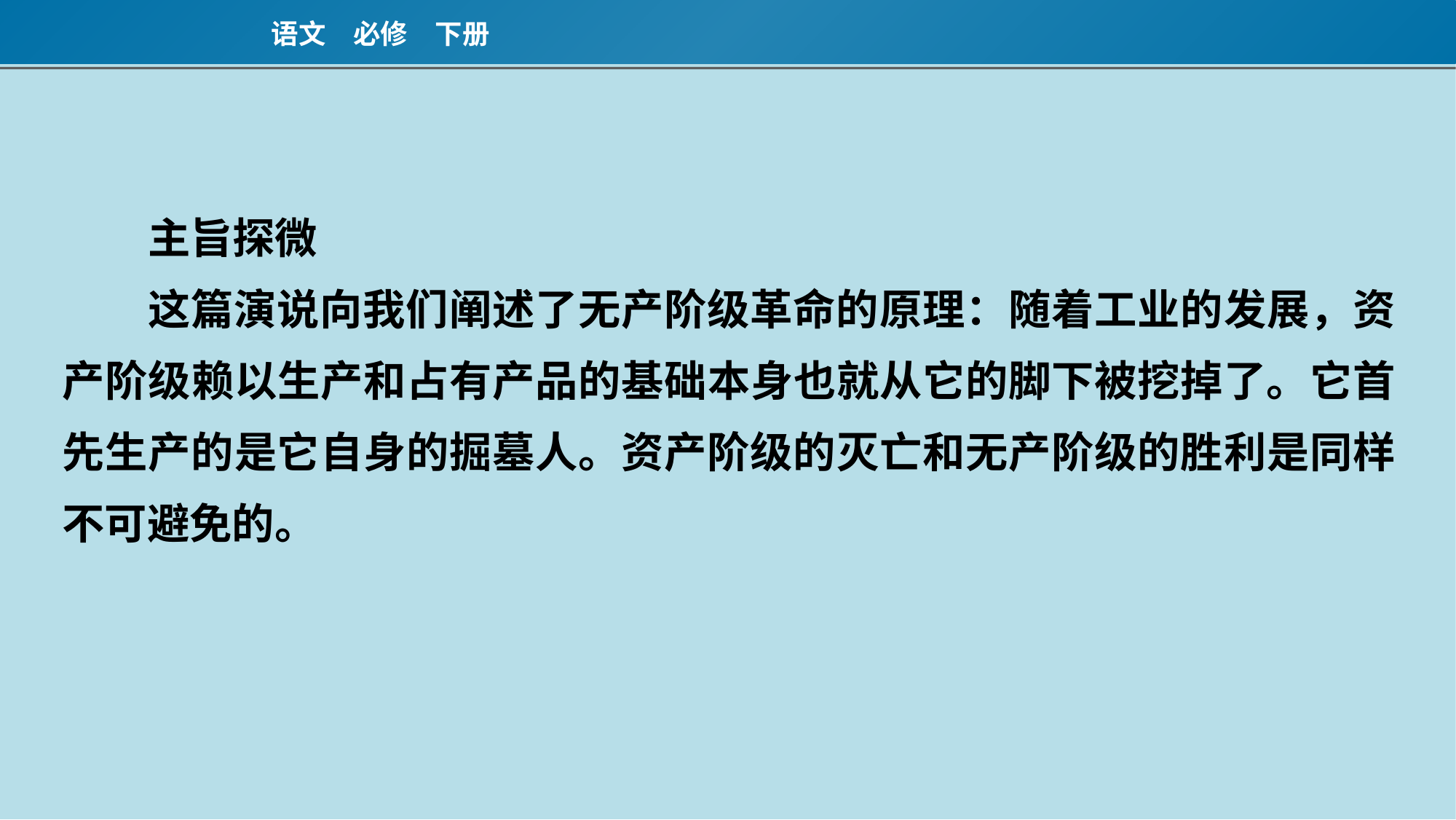

主旨探微
这篇演说向我们阐述了无产阶级革命的原理：随着工业的发展，资产阶级赖以生产和占有产品的基础本身也就从它的脚下被挖掉了。它首先生产的是它自身的掘墓人。资产阶级的灭亡和无产阶级的胜利是同样不可避免的。